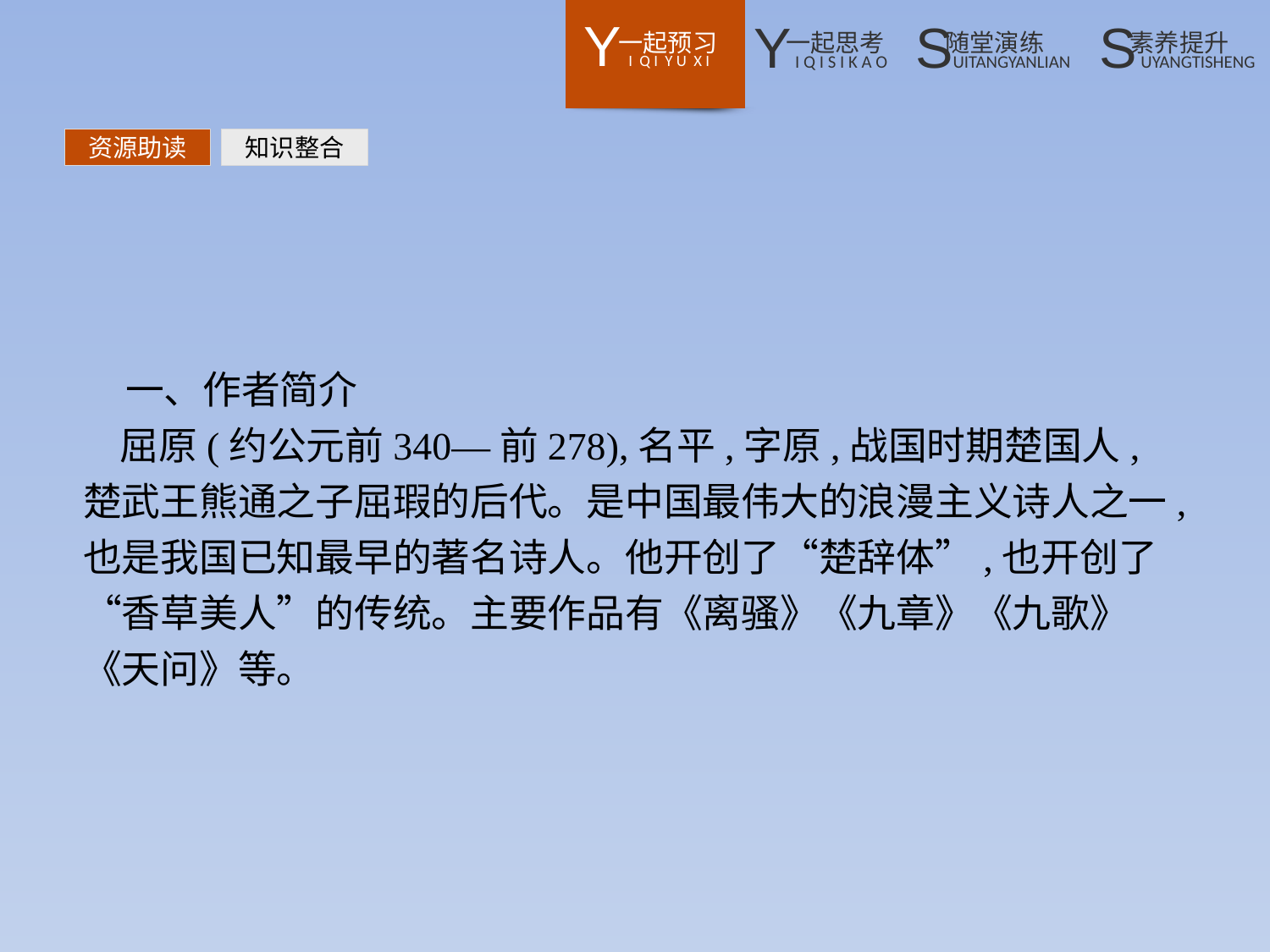

资源助读
知识整合
一、作者简介
屈原(约公元前340—前278),名平,字原,战国时期楚国人,楚武王熊通之子屈瑕的后代。是中国最伟大的浪漫主义诗人之一,也是我国已知最早的著名诗人。他开创了“楚辞体”,也开创了“香草美人”的传统。主要作品有《离骚》《九章》《九歌》《天问》等。